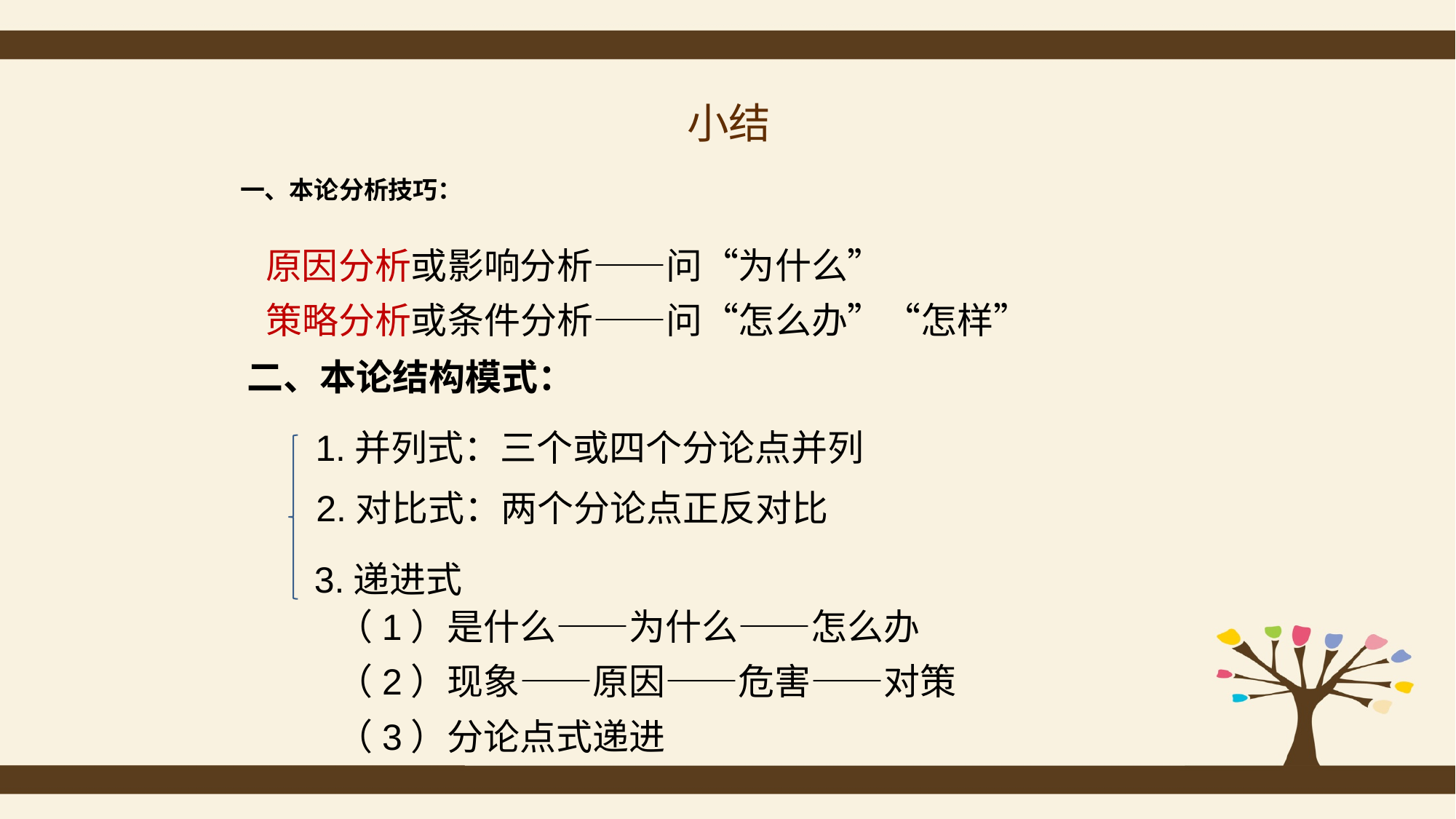

# 小结
一、本论分析技巧：

原因分析或影响分析——问“为什么”
策略分析或条件分析——问“怎么办”“怎样”
二、本论结构模式：
1.并列式：三个或四个分论点并列

 2.对比式：两个分论点正反对比
 3.递进式
（1）是什么——为什么——怎么办
（2）现象——原因——危害——对策
（3）分论点式递进